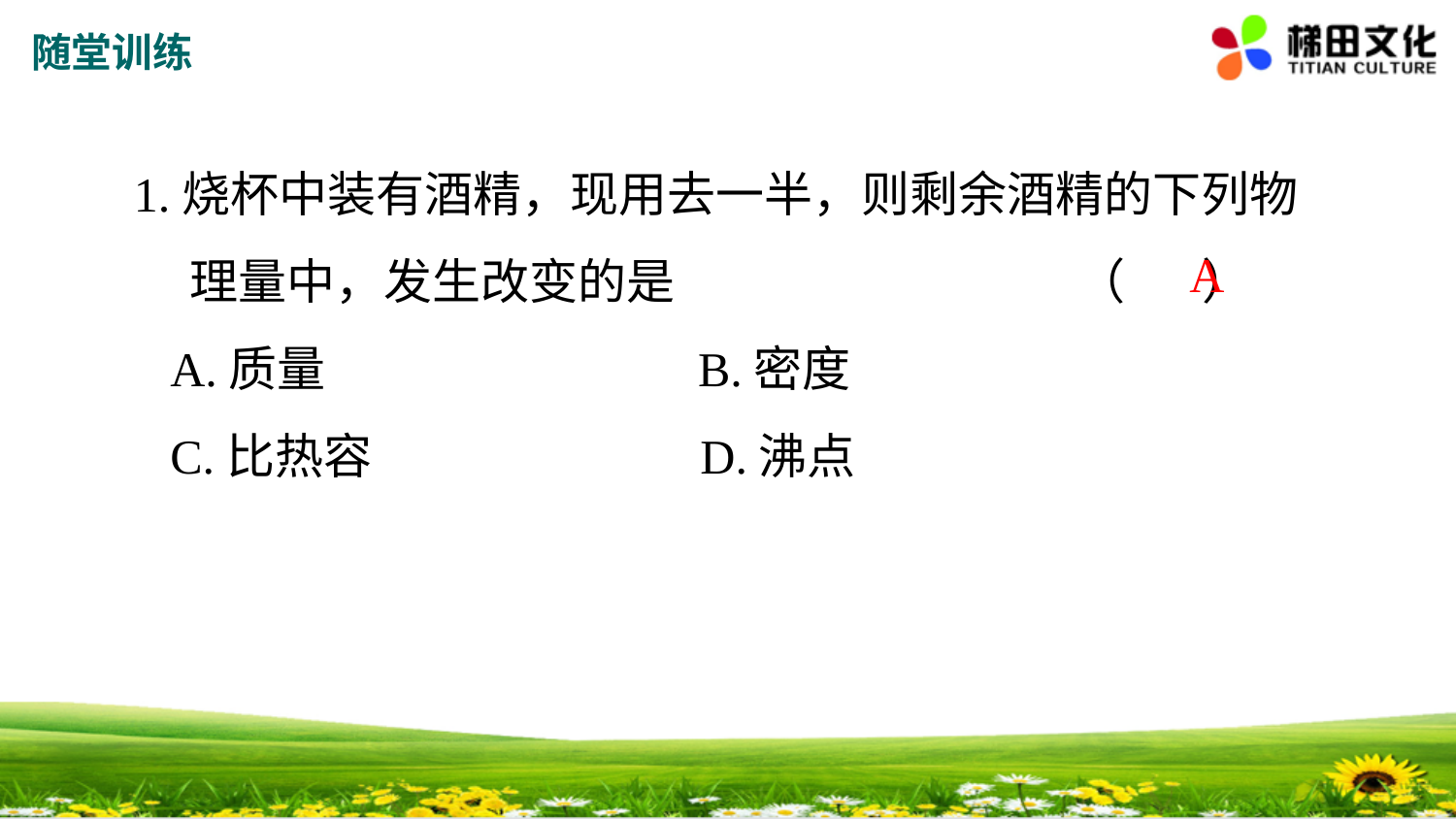

随堂训练
1.烧杯中装有酒精，现用去一半，则剩余酒精的下列物
    理量中，发生改变的是                                     （       ）
   A.质量                                 B.密度
   C.比热容                             D.沸点
A